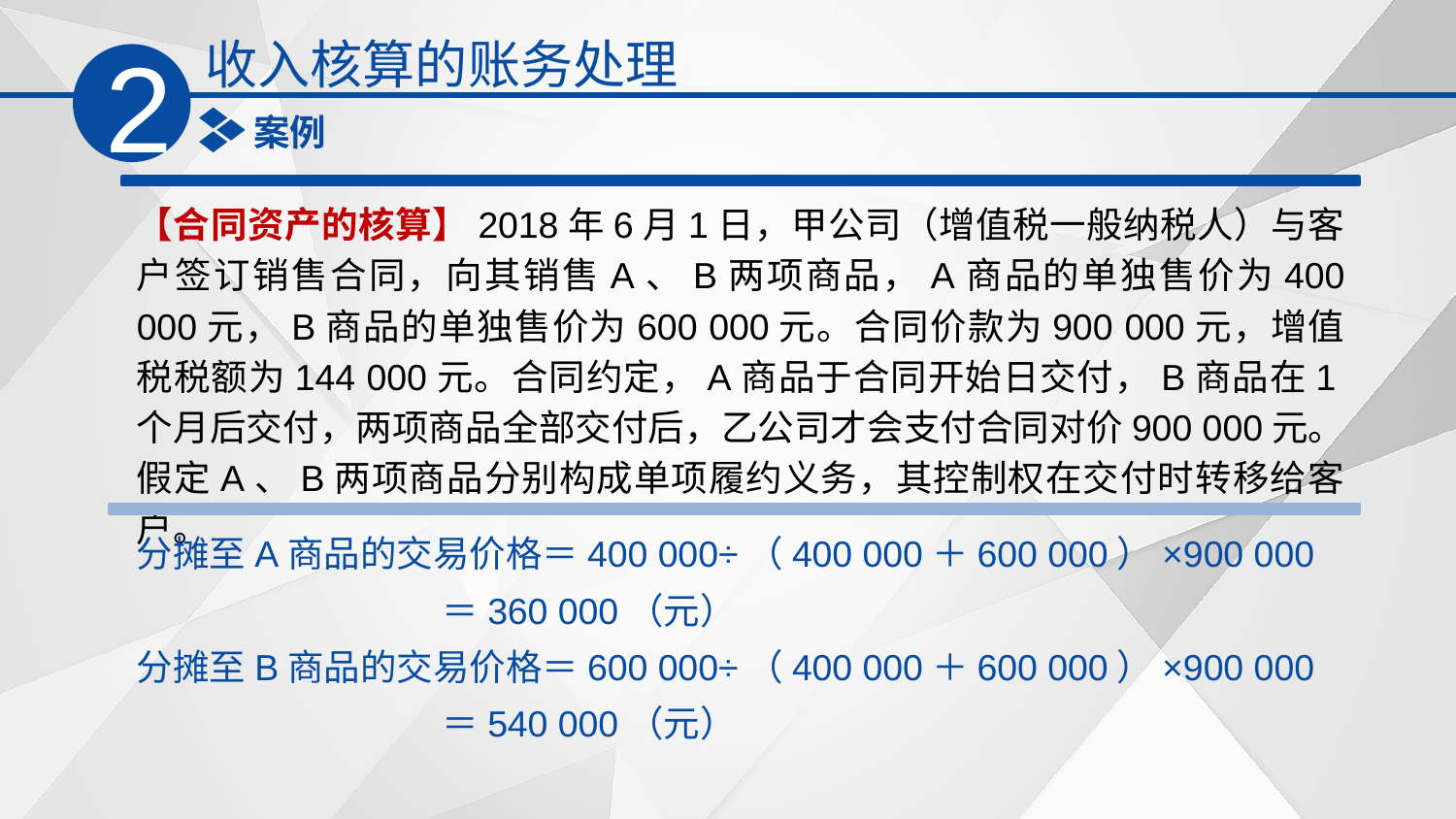

收入核算的账务处理
2

案例

【合同资产的核算】2018年6月1日，甲公司（增值税一般纳税人）与客户签订销售合同，向其销售A、B两项商品，A商品的单独售价为400 000元，B商品的单独售价为600 000元。合同价款为900 000元，增值税税额为144 000元。合同约定，A商品于合同开始日交付，B商品在1个月后交付，两项商品全部交付后，乙公司才会支付合同对价900 000元。假定A、B两项商品分别构成单项履约义务，其控制权在交付时转移给客户。

分摊至A商品的交易价格＝400 000÷（400 000＋600 000）×900 000
                                    ＝360 000（元）
分摊至B商品的交易价格＝600 000÷（400 000＋600 000）×900 000
                                    ＝540 000（元）